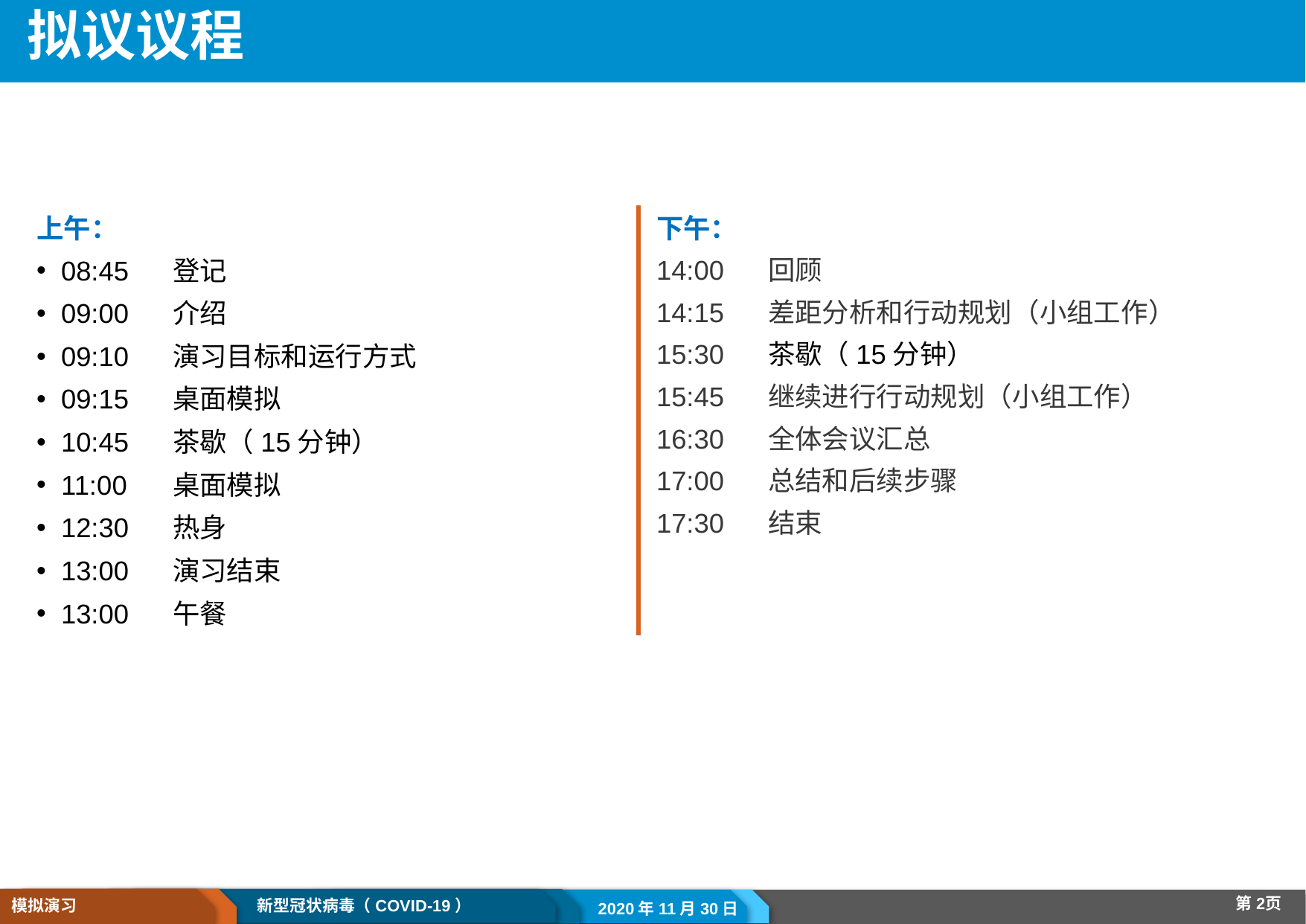

# 拟议议程
上午：
08:45	登记
09:00   	介绍
09:10 	演习目标和运行方式
09:15   	桌面模拟
10:45	茶歇（15分钟）
11:00	桌面模拟
12:30	热身
13:00 	演习结束
13:00	午餐
下午：
14:00	回顾
14:15	差距分析和行动规划（小组工作）
15:30	茶歇（15分钟）
15:45	继续进行行动规划（小组工作）
16:30	全体会议汇总
17:00	总结和后续步骤
17:30	结束
2020年11月30日